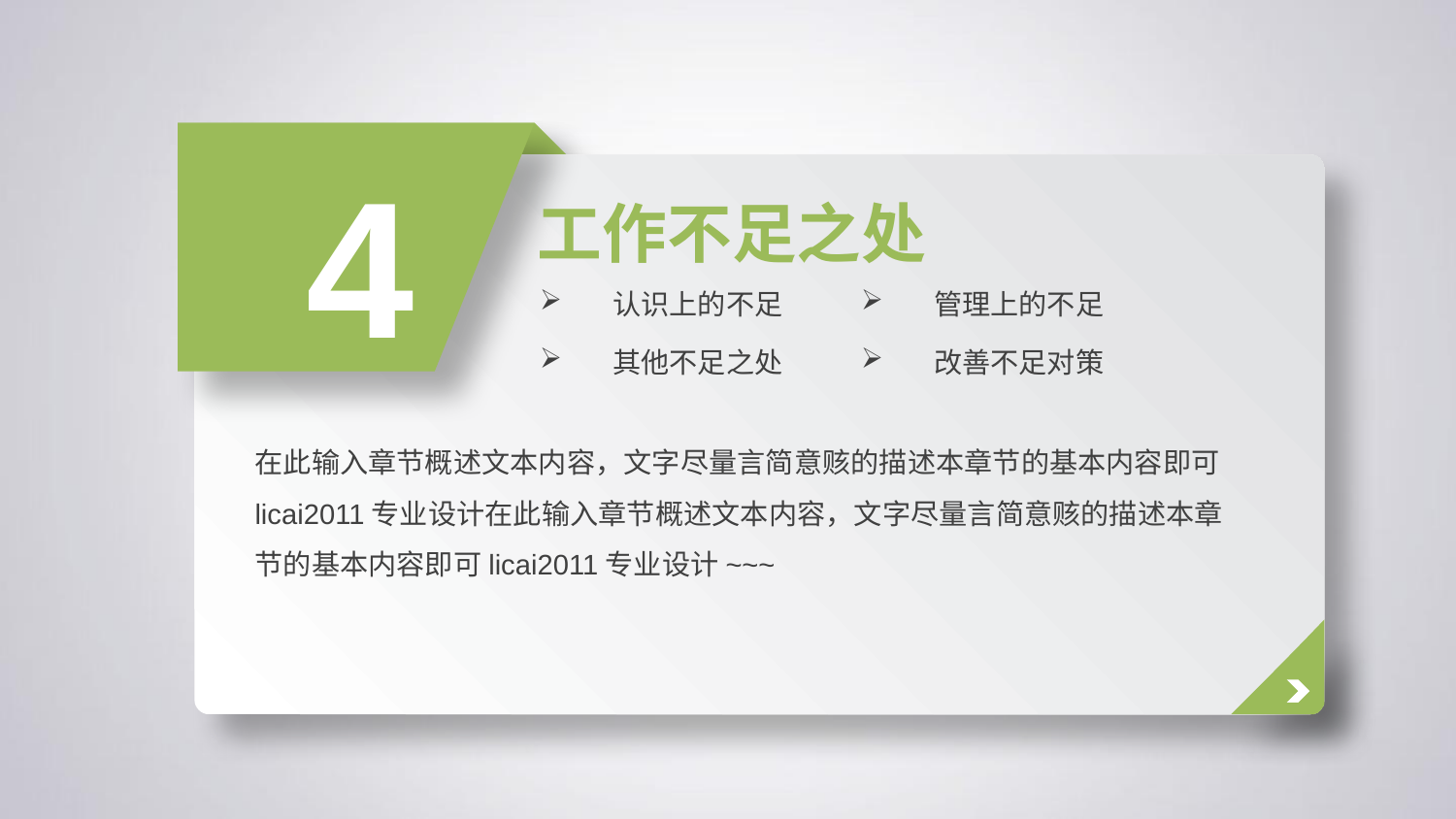

4

工作不足之处
认识上的不足
管理上的不足
其他不足之处
改善不足对策
在此输入章节概述文本内容，文字尽量言简意赅的描述本章节的基本内容即可licai2011专业设计在此输入章节概述文本内容，文字尽量言简意赅的描述本章节的基本内容即可licai2011专业设计~~~